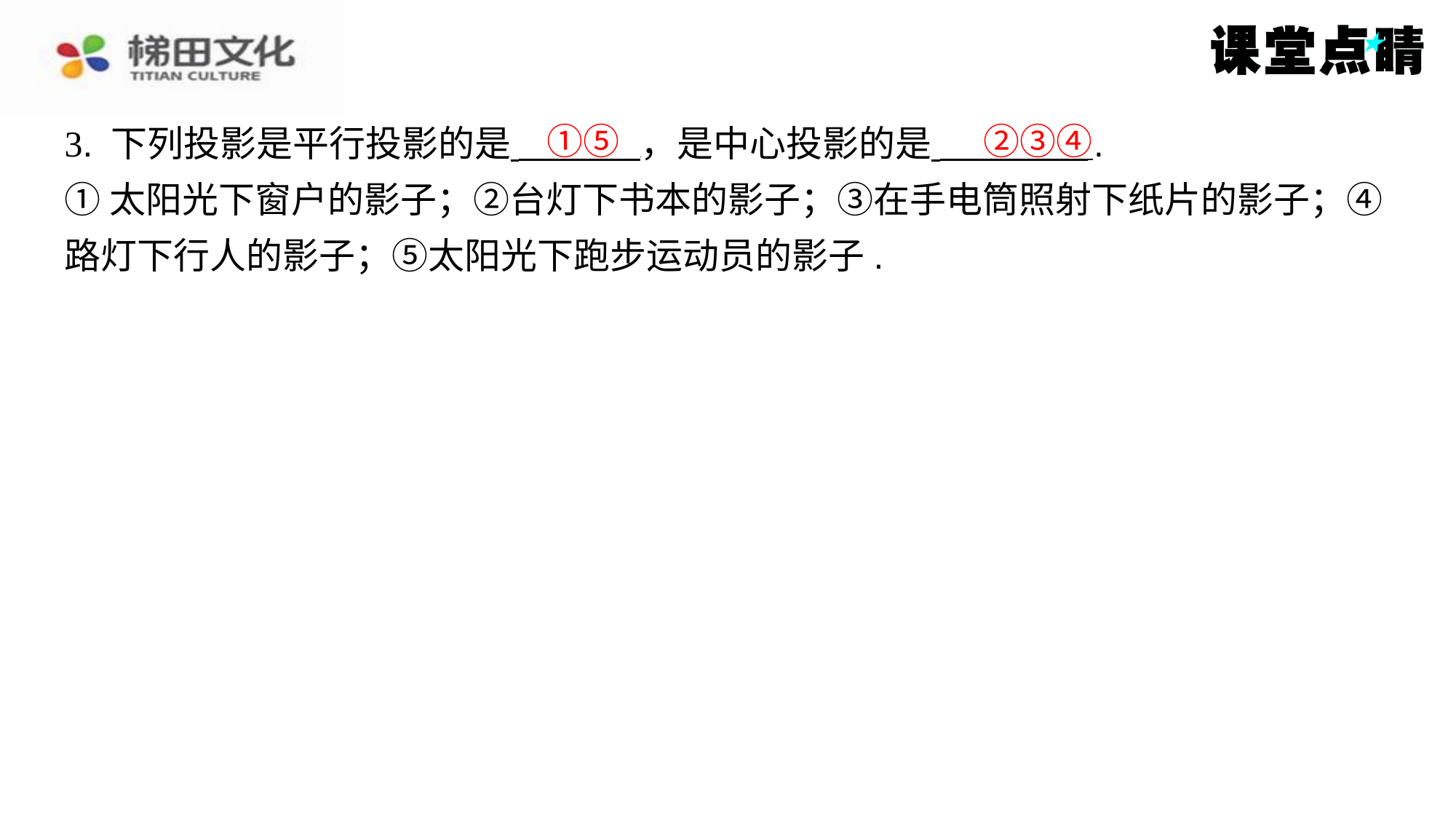

①⑤
②③④
3. 下列投影是平行投影的是                    ，是中心投影的是                        ⁠.
①太阳光下窗户的影子；②台灯下书本的影子；③在手电筒照射下纸片的影子；④
路灯下行人的影子；⑤太阳光下跑步运动员的影子.